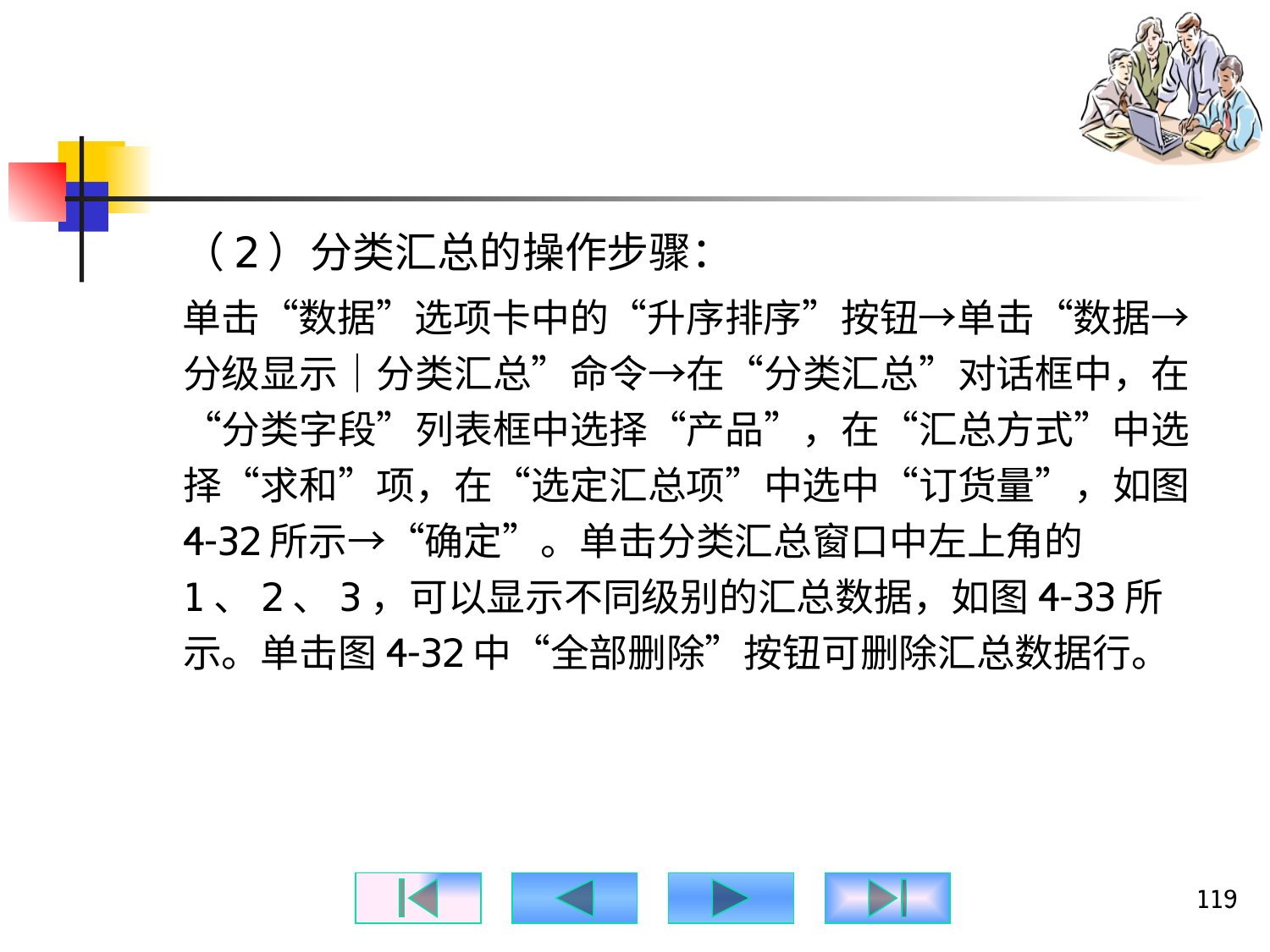

#
（2）分类汇总的操作步骤：
单击“数据”选项卡中的“升序排序”按钮→单击“数据→分级显示｜分类汇总”命令→在“分类汇总”对话框中，在“分类字段”列表框中选择“产品”，在“汇总方式”中选择“求和”项，在“选定汇总项”中选中“订货量”，如图4-32所示→“确定”。单击分类汇总窗口中左上角的1、2、3，可以显示不同级别的汇总数据，如图4-33所示。单击图4-32中“全部删除”按钮可删除汇总数据行。

119